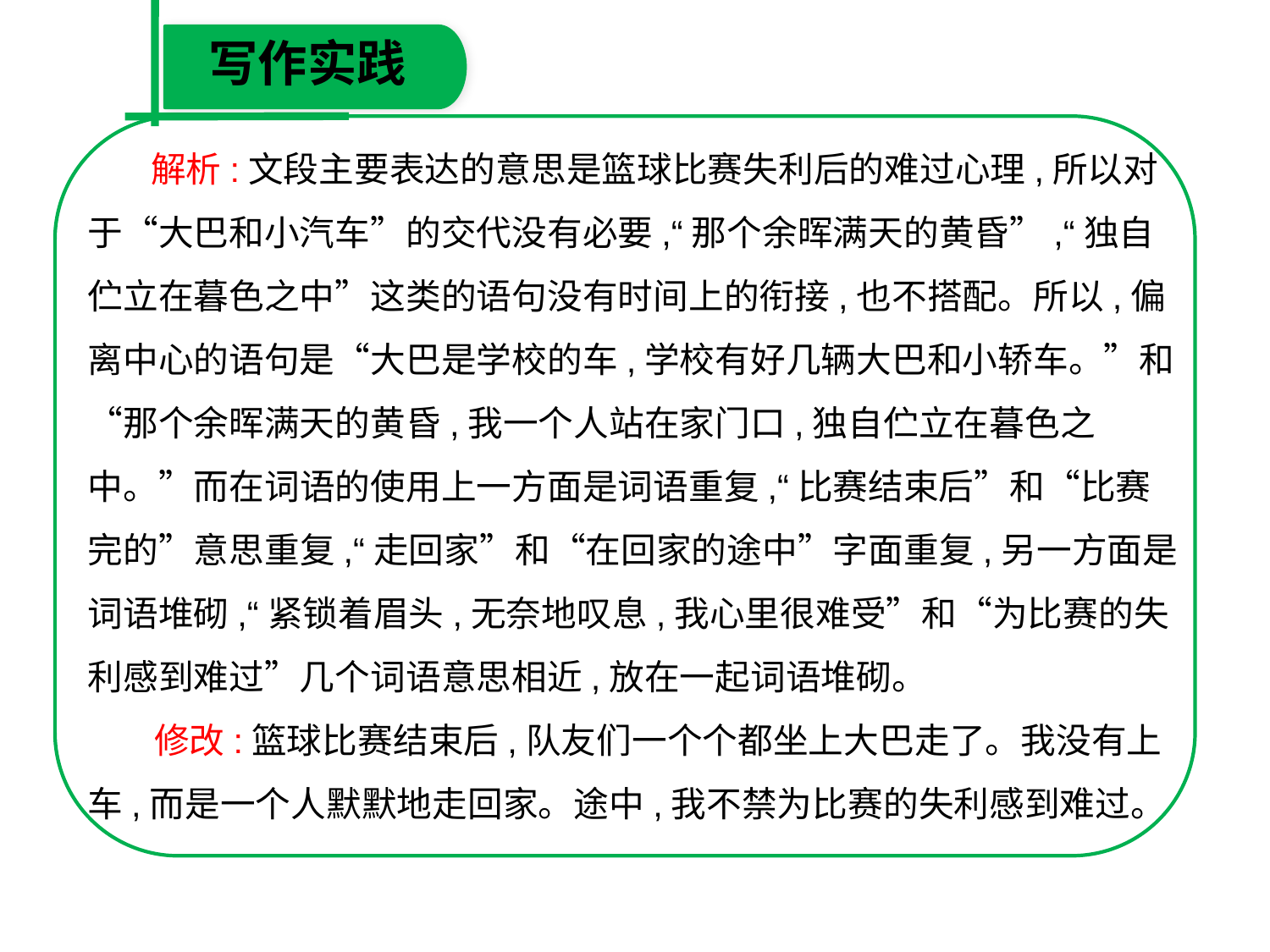

写作实践

       解析:文段主要表达的意思是篮球比赛失利后的难过心理,所以对于“大巴和小汽车”的交代没有必要,“那个余晖满天的黄昏”,“独自伫立在暮色之中”这类的语句没有时间上的衔接,也不搭配。所以,偏离中心的语句是“大巴是学校的车,学校有好几辆大巴和小轿车。”和“那个余晖满天的黄昏,我一个人站在家门口,独自伫立在暮色之中。”而在词语的使用上一方面是词语重复,“比赛结束后”和“比赛完的”意思重复,“走回家”和“在回家的途中”字面重复,另一方面是词语堆砌,“紧锁着眉头,无奈地叹息,我心里很难受”和“为比赛的失利感到难过”几个词语意思相近,放在一起词语堆砌。
　    修改:篮球比赛结束后,队友们一个个都坐上大巴走了。我没有上车,而是一个人默默地走回家。途中,我不禁为比赛的失利感到难过。